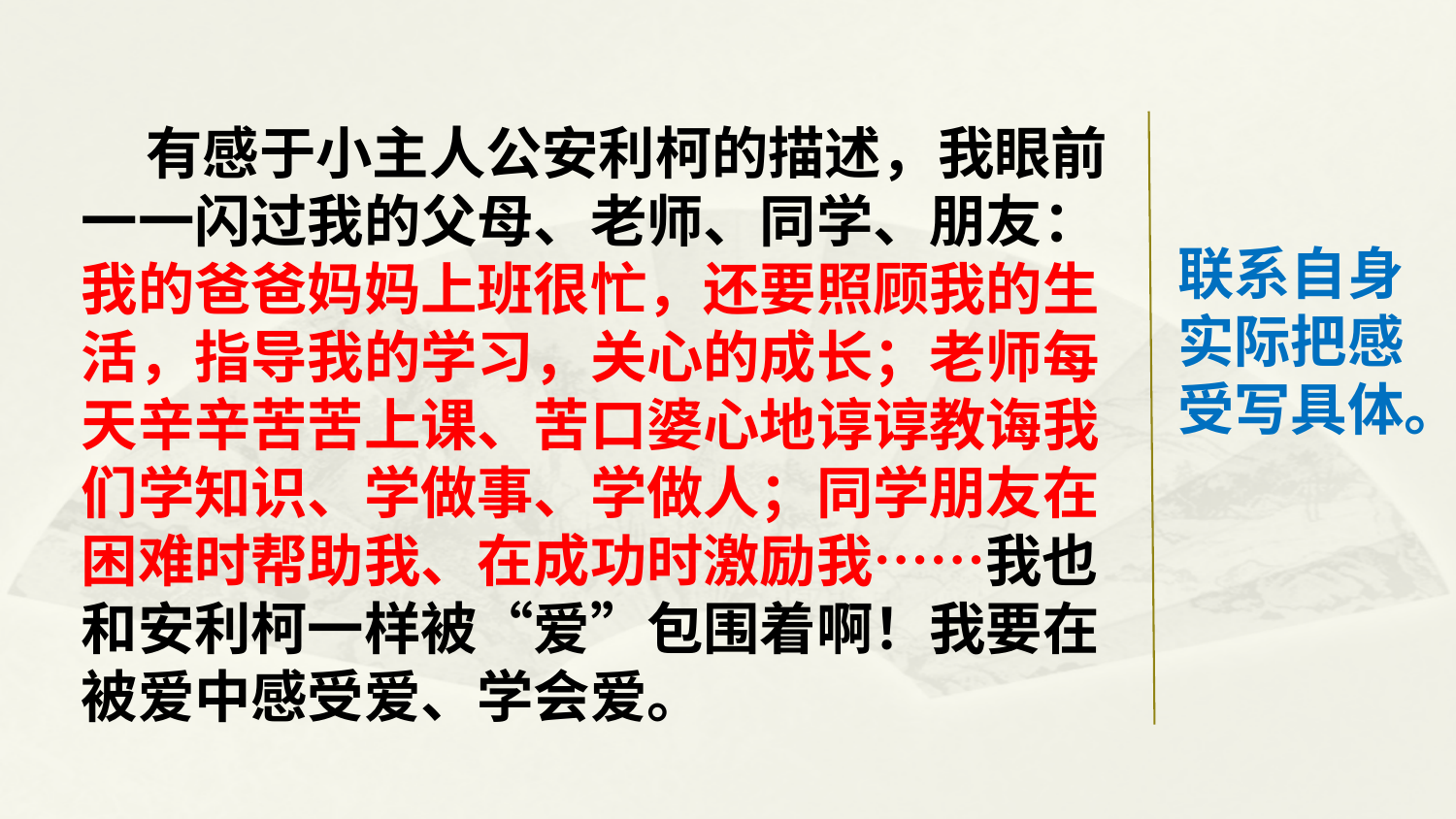

有感于小主人公安利柯的描述，我眼前一一闪过我的父母、老师、同学、朋友：我的爸爸妈妈上班很忙，还要照顾我的生活，指导我的学习，关心的成长；老师每天辛辛苦苦上课、苦口婆心地谆谆教诲我们学知识、学做事、学做人；同学朋友在困难时帮助我、在成功时激励我……我也和安利柯一样被“爱”包围着啊！我要在被爱中感受爱、学会爱。

联系自身实际把感受写具体。